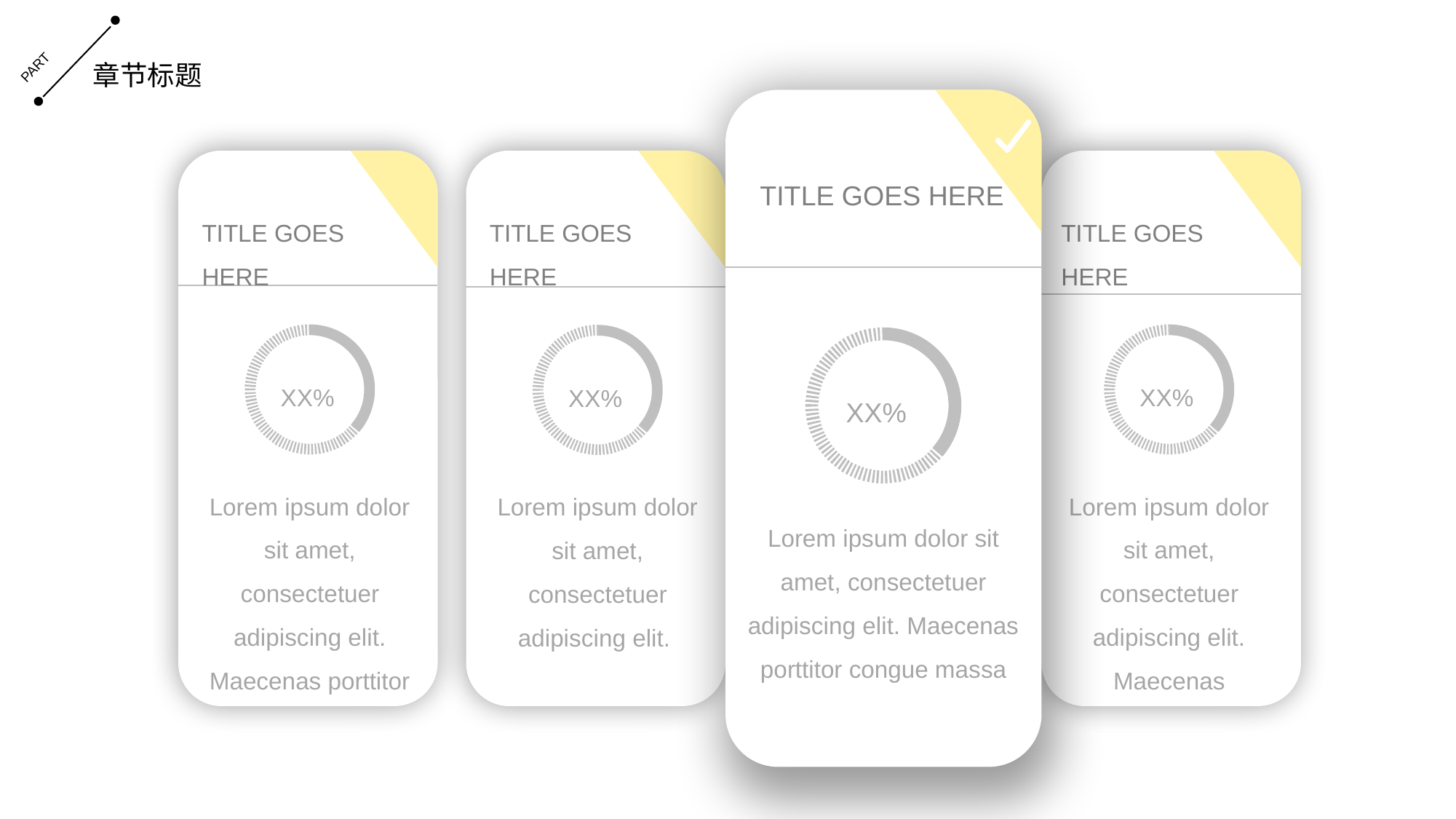

PART
章节标题

TITLE GOES HERE
TITLE GOES HERE
TITLE GOES HERE
TITLE GOES HERE

XX%
XX%
XX%
XX%
Lorem ipsum dolor sit amet, consectetuer adipiscing elit. Maecenas porttitor
Lorem ipsum dolor sit amet, consectetuer adipiscing elit. Maecenas
Lorem ipsum dolor sit amet, consectetuer adipiscing elit.
Lorem ipsum dolor sit amet, consectetuer adipiscing elit. Maecenas porttitor congue massa